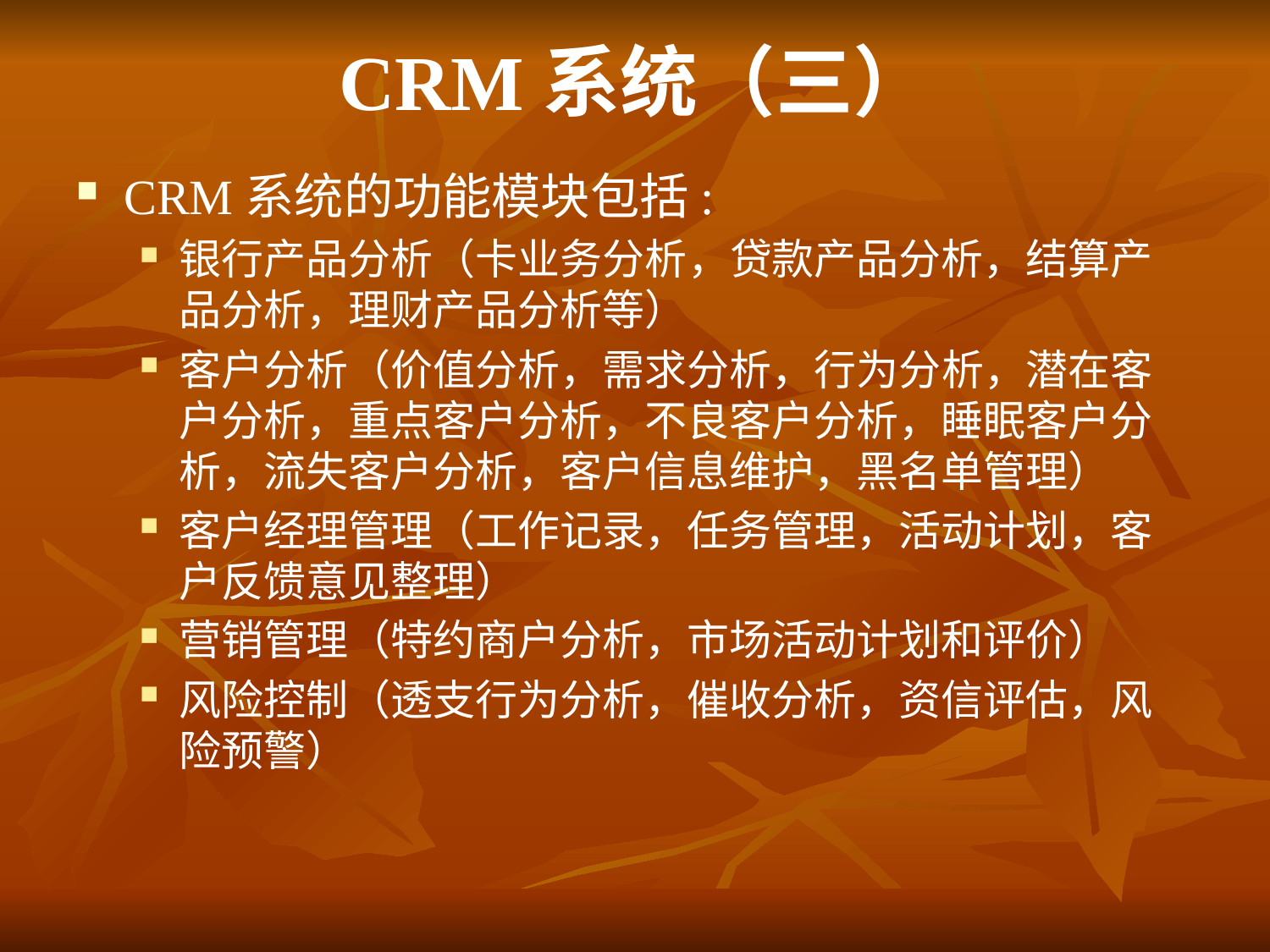

# CRM系统（三）
CRM系统的功能模块包括:
银行产品分析（卡业务分析，贷款产品分析，结算产品分析，理财产品分析等）
客户分析（价值分析，需求分析，行为分析，潜在客户分析，重点客户分析，不良客户分析，睡眠客户分析，流失客户分析，客户信息维护，黑名单管理）
客户经理管理（工作记录，任务管理，活动计划，客户反馈意见整理）
营销管理（特约商户分析，市场活动计划和评价）
风险控制（透支行为分析，催收分析，资信评估，风险预警）